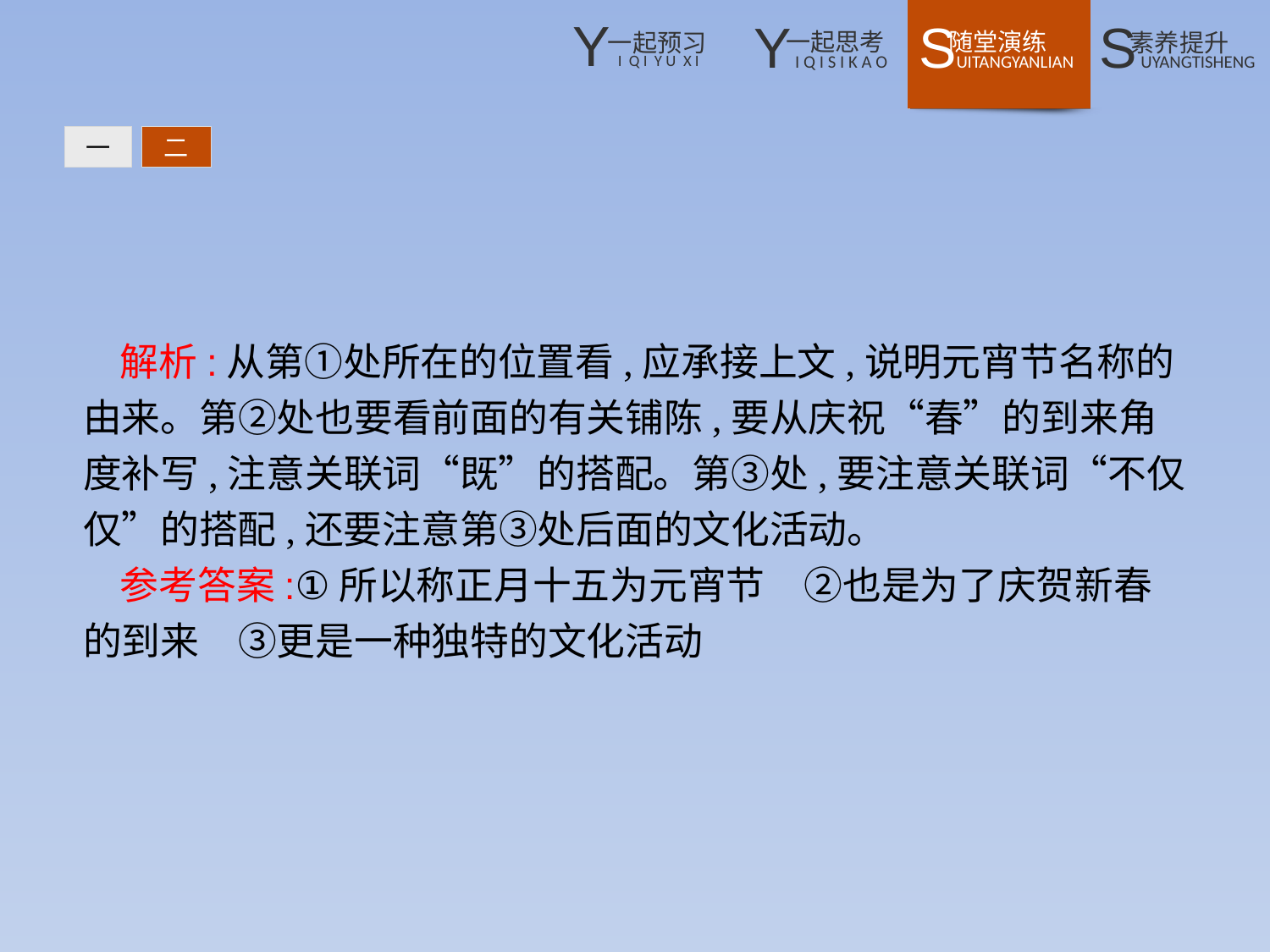

一
二
解析:从第①处所在的位置看,应承接上文,说明元宵节名称的由来。第②处也要看前面的有关铺陈,要从庆祝“春”的到来角度补写,注意关联词“既”的搭配。第③处,要注意关联词“不仅仅”的搭配,还要注意第③处后面的文化活动。
参考答案:①所以称正月十五为元宵节　②也是为了庆贺新春的到来　③更是一种独特的文化活动